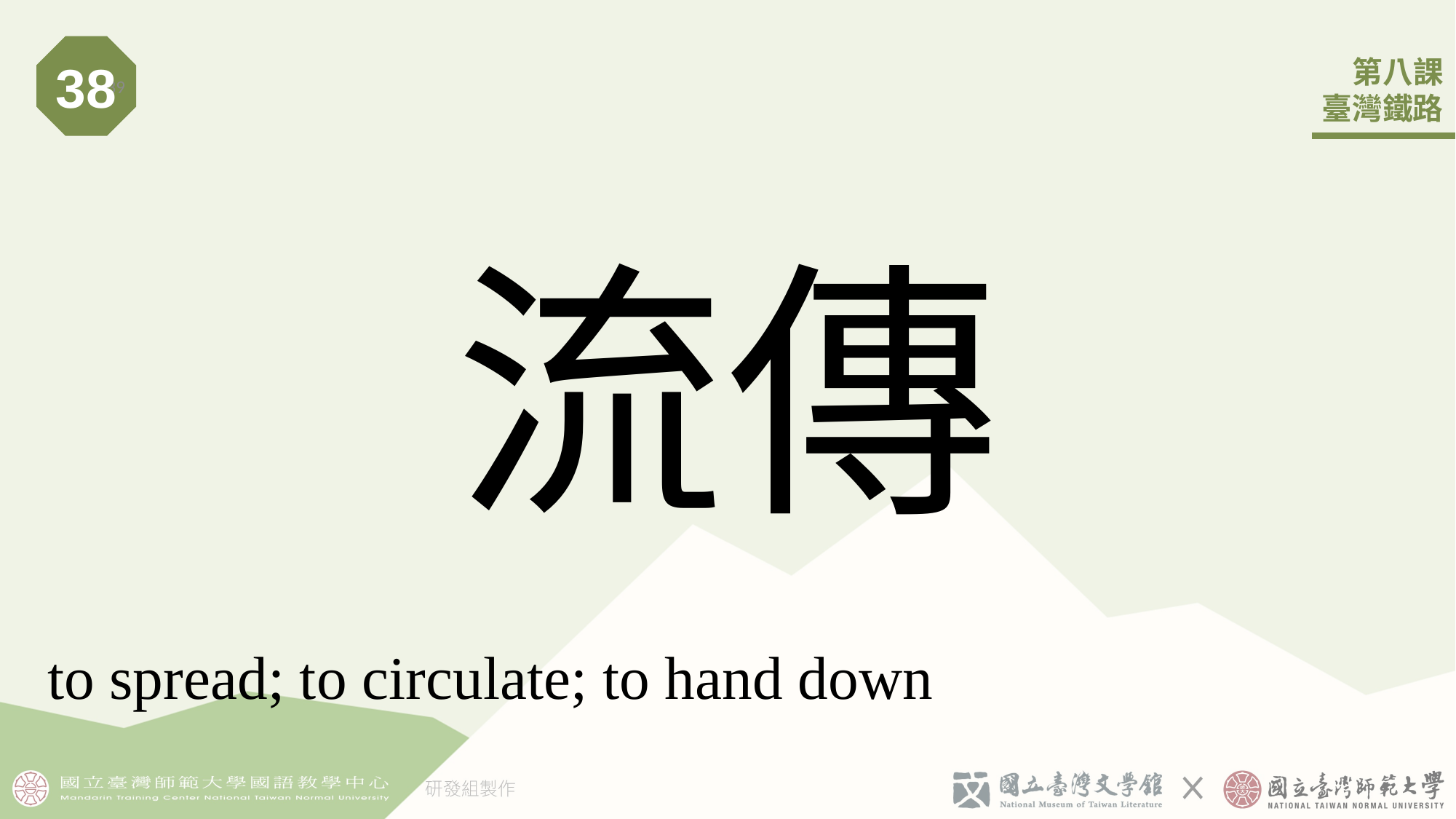

38
39
# 流傳
to spread; to circulate; to hand down